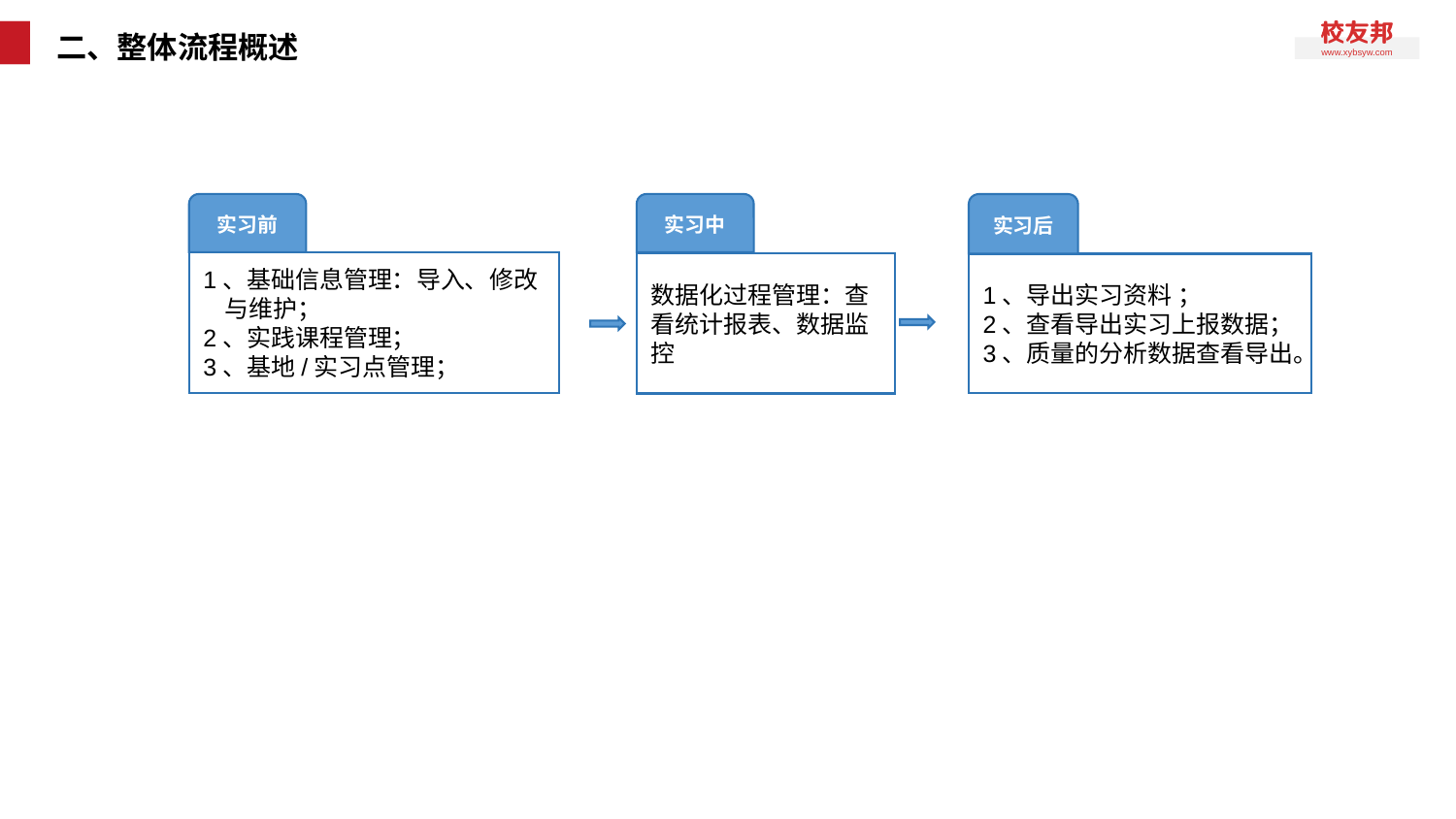

二、整体流程概述

实习
实习前
实习中
实习后
1、基础信息管理：导入、修改      与维护；
2、实践课程管理；
3、基地/实习点管理；
数据化过程管理：查看统计报表、数据监控
1、导出实习资料 ；
2、查看导出实习上报数据；
3、质量的分析数据查看导出。